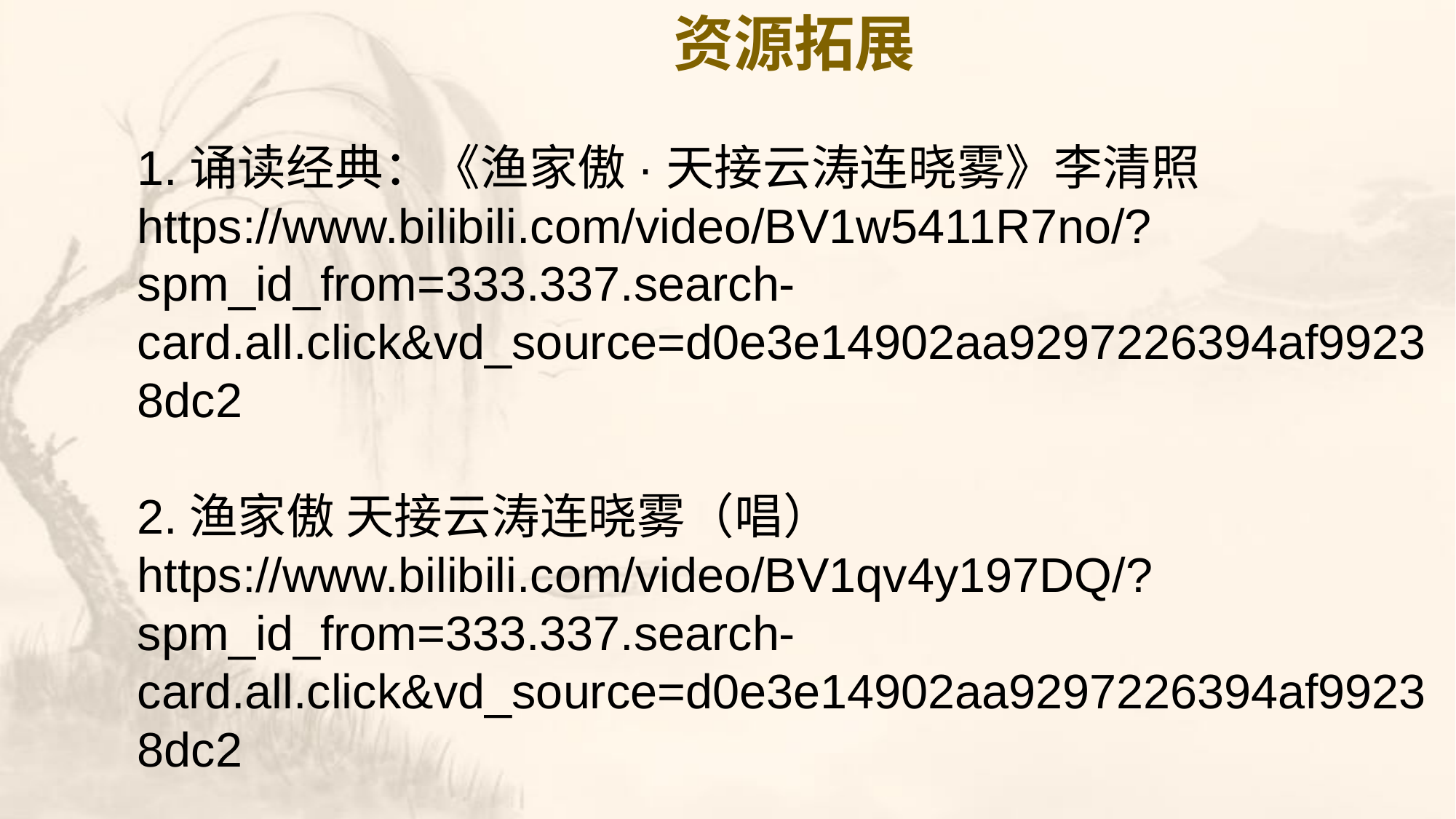

资源拓展

1.诵读经典：《渔家傲·天接云涛连晓雾》李清照
https://www.bilibili.com/video/BV1w5411R7no/?spm_id_from=333.337.search-card.all.click&vd_source=d0e3e14902aa9297226394af99238dc2

2.渔家傲 天接云涛连晓雾（唱）
https://www.bilibili.com/video/BV1qv4y197DQ/?spm_id_from=333.337.search-card.all.click&vd_source=d0e3e14902aa9297226394af99238dc2